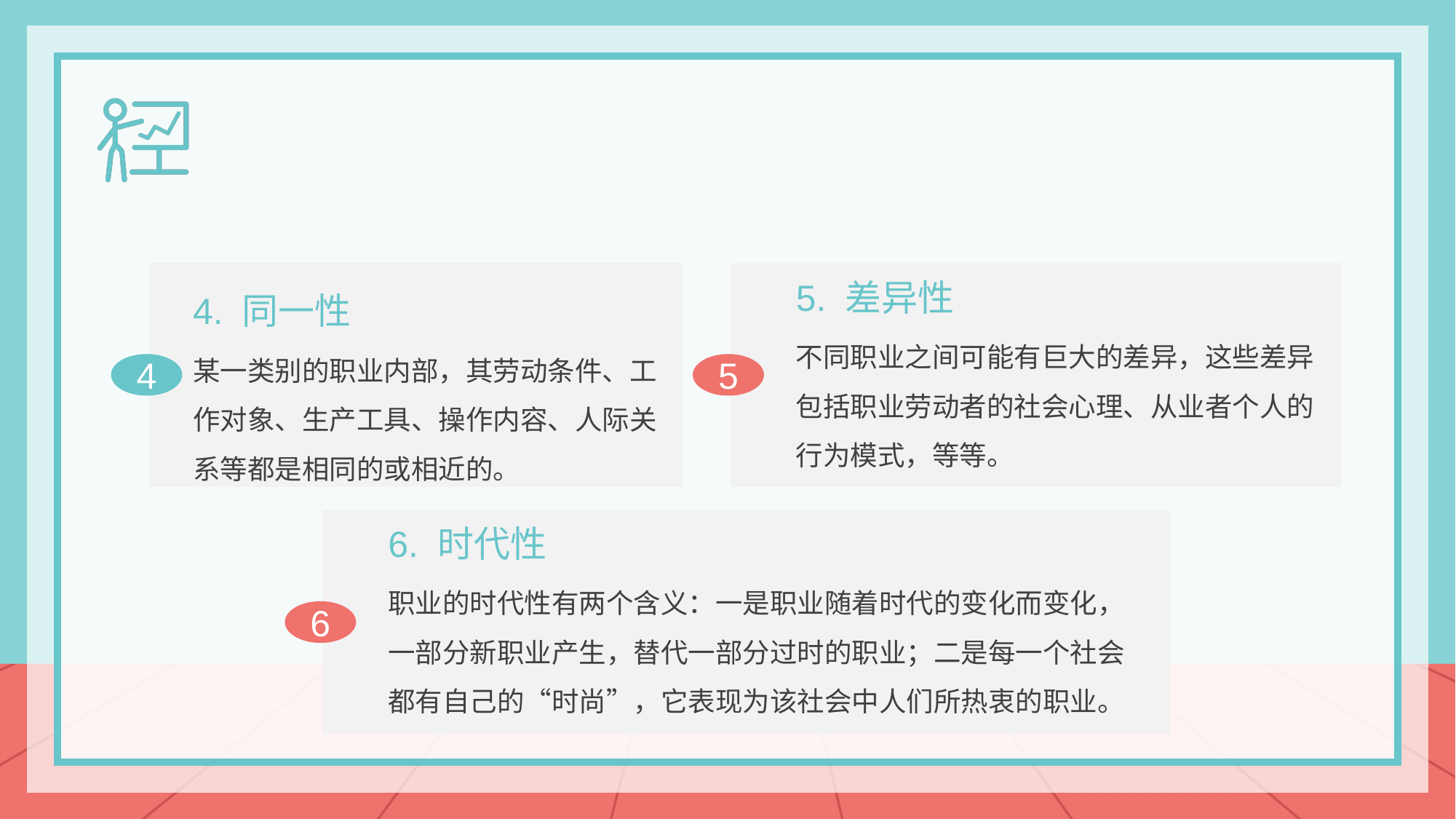

5. 差异性
不同职业之间可能有巨大的差异，这些差异包括职业劳动者的社会心理、从业者个人的行为模式，等等。

5
4. 同一性
某一类别的职业内部，其劳动条件、工作对象、生产工具、操作内容、人际关系等都是相同的或相近的。

4
6. 时代性
职业的时代性有两个含义：一是职业随着时代的变化而变化，一部分新职业产生，替代一部分过时的职业；二是每一个社会都有自己的“时尚”，它表现为该社会中人们所热衷的职业。

6